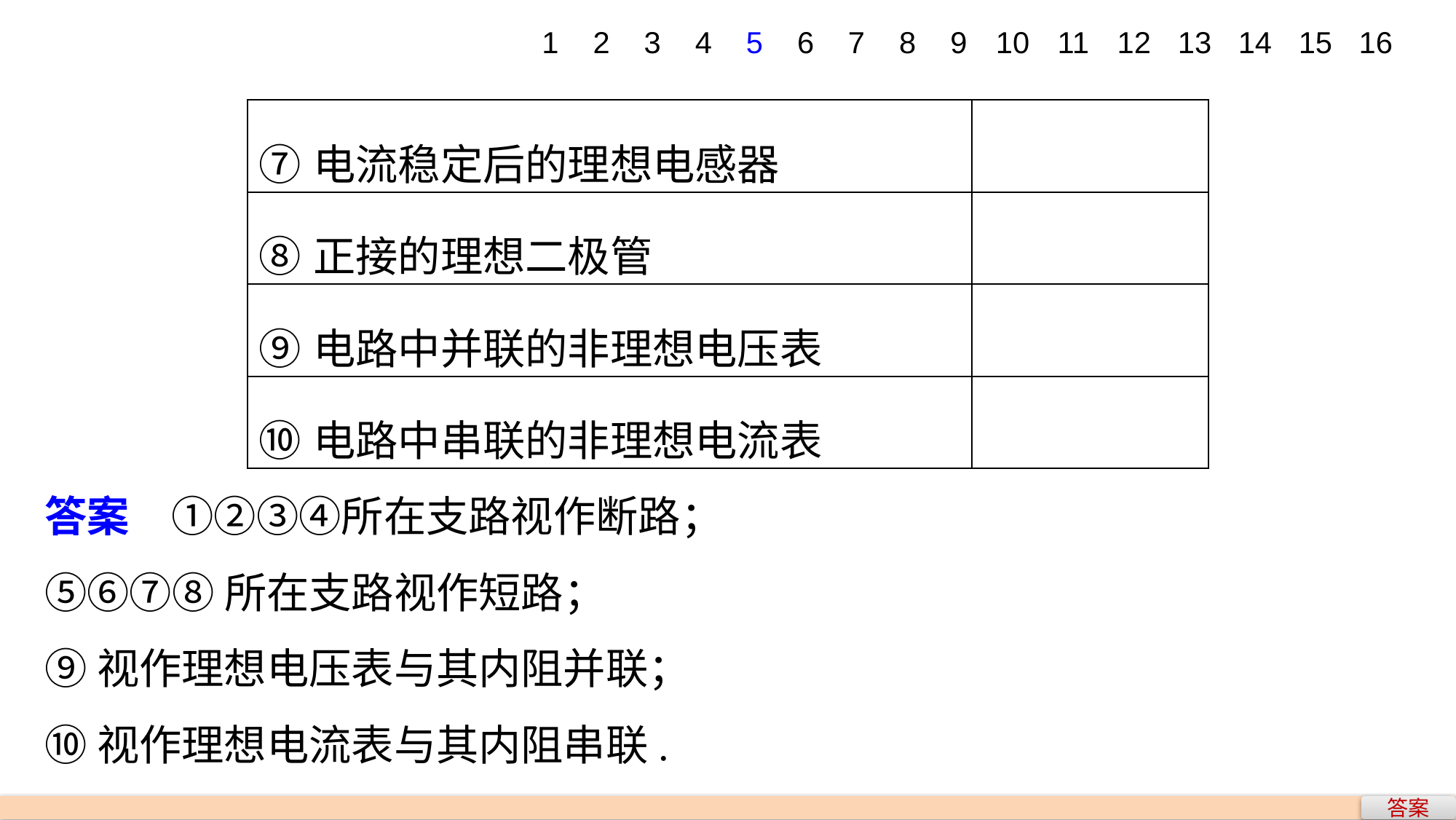

1
2
3
4
5
6
7
8
9
10
11
12
13
14
15
16
| ⑦电流稳定后的理想电感器 |  |
| --- | --- |
| ⑧正接的理想二极管 |  |
| ⑨电路中并联的非理想电压表 |  |
| ⑩电路中串联的非理想电流表 |  |
答案　①②③④所在支路视作断路；
⑤⑥⑦⑧所在支路视作短路；
⑨视作理想电压表与其内阻并联；
⑩视作理想电流表与其内阻串联.

答案